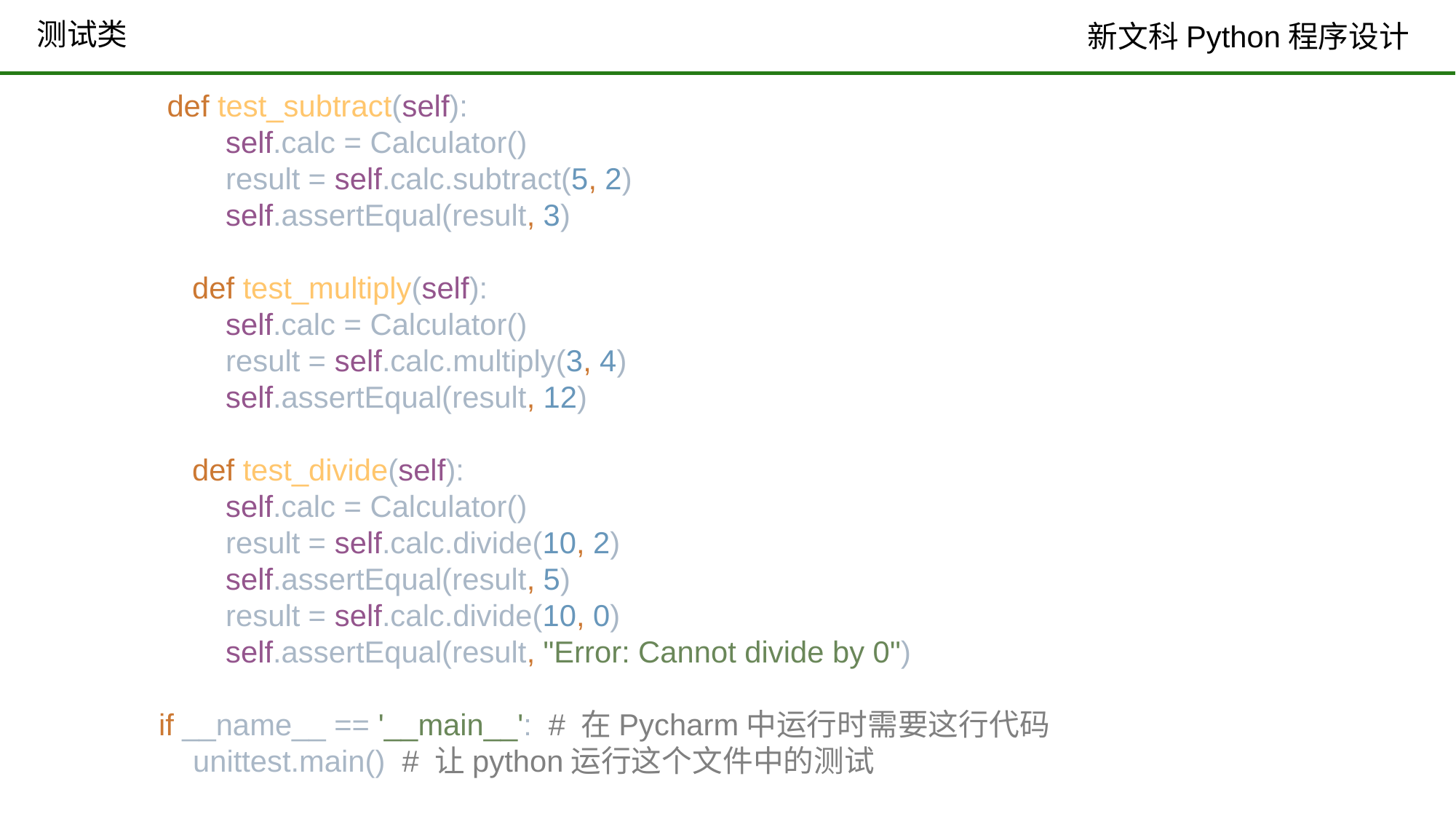

# 测试类
 def test_subtract(self):
        self.calc = Calculator()
        result = self.calc.subtract(5, 2)
        self.assertEqual(result, 3)
    def test_multiply(self):
        self.calc = Calculator()
        result = self.calc.multiply(3, 4)
        self.assertEqual(result, 12)
    def test_divide(self):
        self.calc = Calculator()
        result = self.calc.divide(10, 2)
        self.assertEqual(result, 5)
        result = self.calc.divide(10, 0)
        self.assertEqual(result, "Error: Cannot divide by 0")
if __name__ == '__main__':  # 在Pycharm中运行时需要这行代码
    unittest.main()  # 让python运行这个文件中的测试